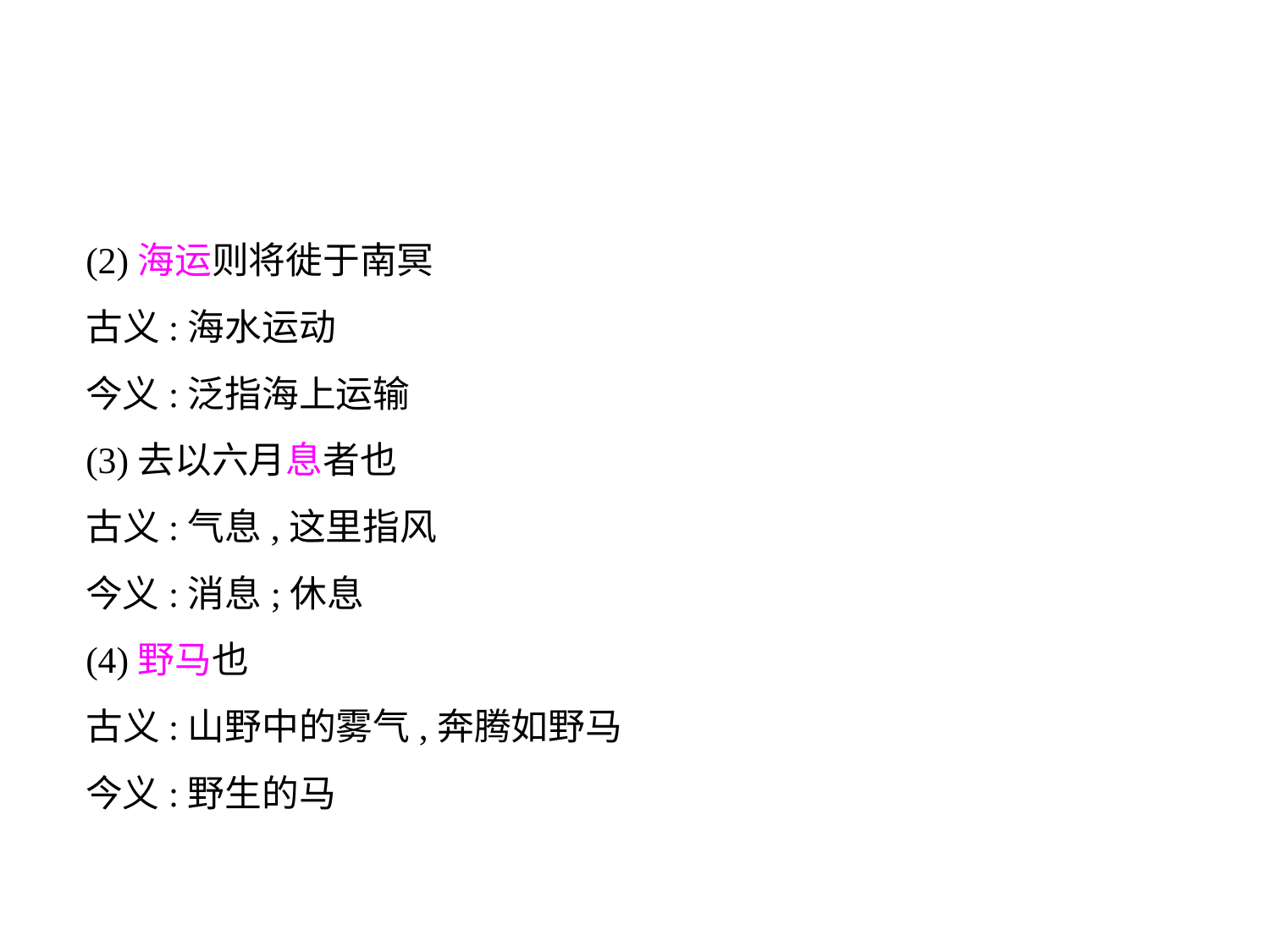

(2)海运则将徙于南冥
古义:海水运动
今义:泛指海上运输
(3)去以六月息者也
古义:气息,这里指风
今义:消息;休息
(4)野马也
古义:山野中的雾气,奔腾如野马
今义:野生的马